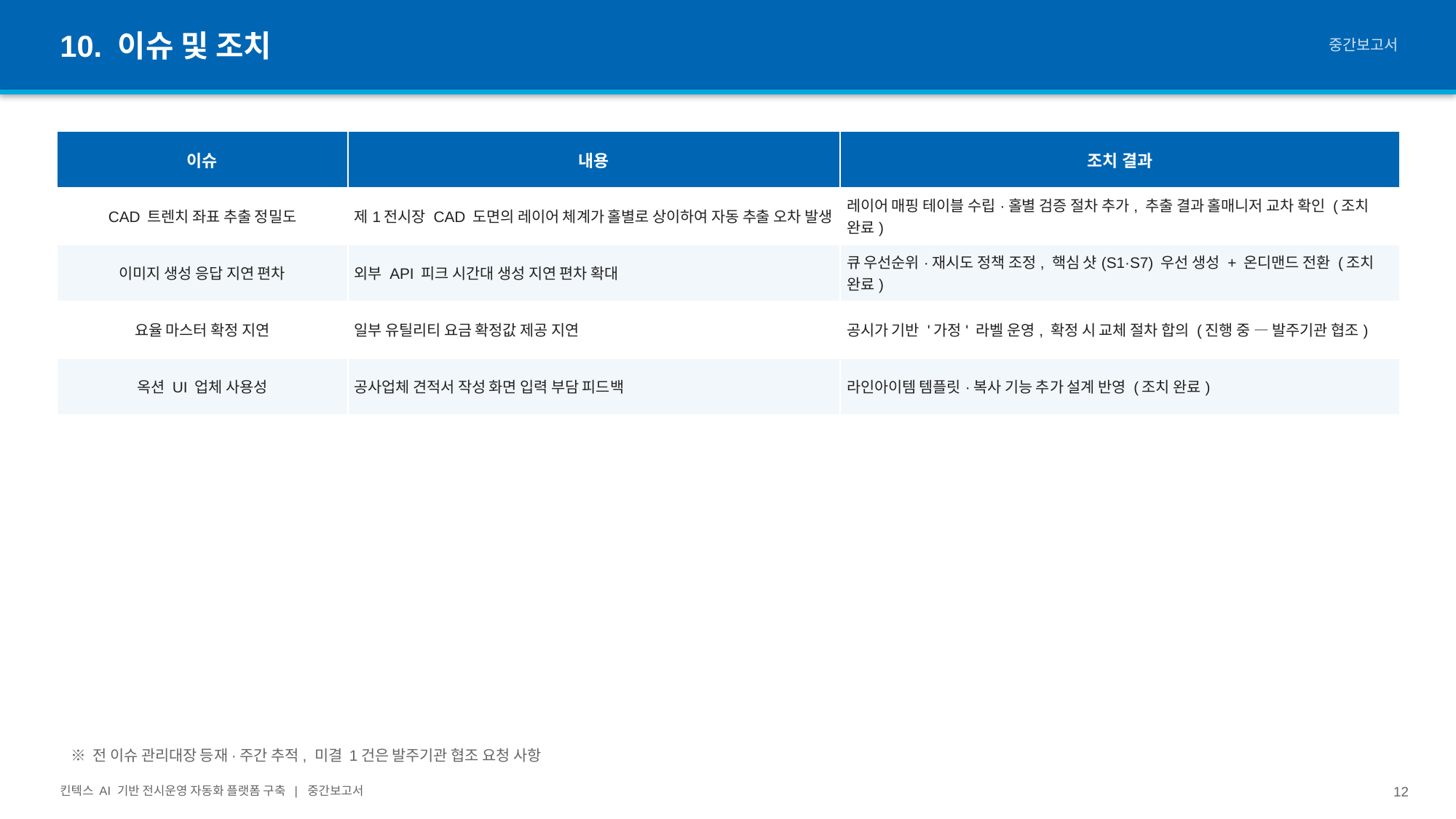

10. 이슈 및 조치
중간보고서

| 이슈 | 내용 | 조치 결과 |
| --- | --- | --- |
| CAD 트렌치 좌표 추출 정밀도 | 제1전시장 CAD 도면의 레이어 체계가 홀별로 상이하여 자동 추출 오차 발생 | 레이어 매핑 테이블 수립·홀별 검증 절차 추가, 추출 결과 홀매니저 교차 확인 (조치 완료) |
| 이미지 생성 응답 지연 편차 | 외부 API 피크 시간대 생성 지연 편차 확대 | 큐 우선순위·재시도 정책 조정, 핵심 샷(S1·S7) 우선 생성 + 온디맨드 전환 (조치 완료) |
| 요율 마스터 확정 지연 | 일부 유틸리티 요금 확정값 제공 지연 | 공시가 기반 '가정' 라벨 운영, 확정 시 교체 절차 합의 (진행 중 — 발주기관 협조) |
| 옥션 UI 업체 사용성 | 공사업체 견적서 작성 화면 입력 부담 피드백 | 라인아이템 템플릿·복사 기능 추가 설계 반영 (조치 완료) |
※ 전 이슈 관리대장 등재·주간 추적, 미결 1건은 발주기관 협조 요청 사항
킨텍스 AI 기반 전시운영 자동화 플랫폼 구축  |  중간보고서
12